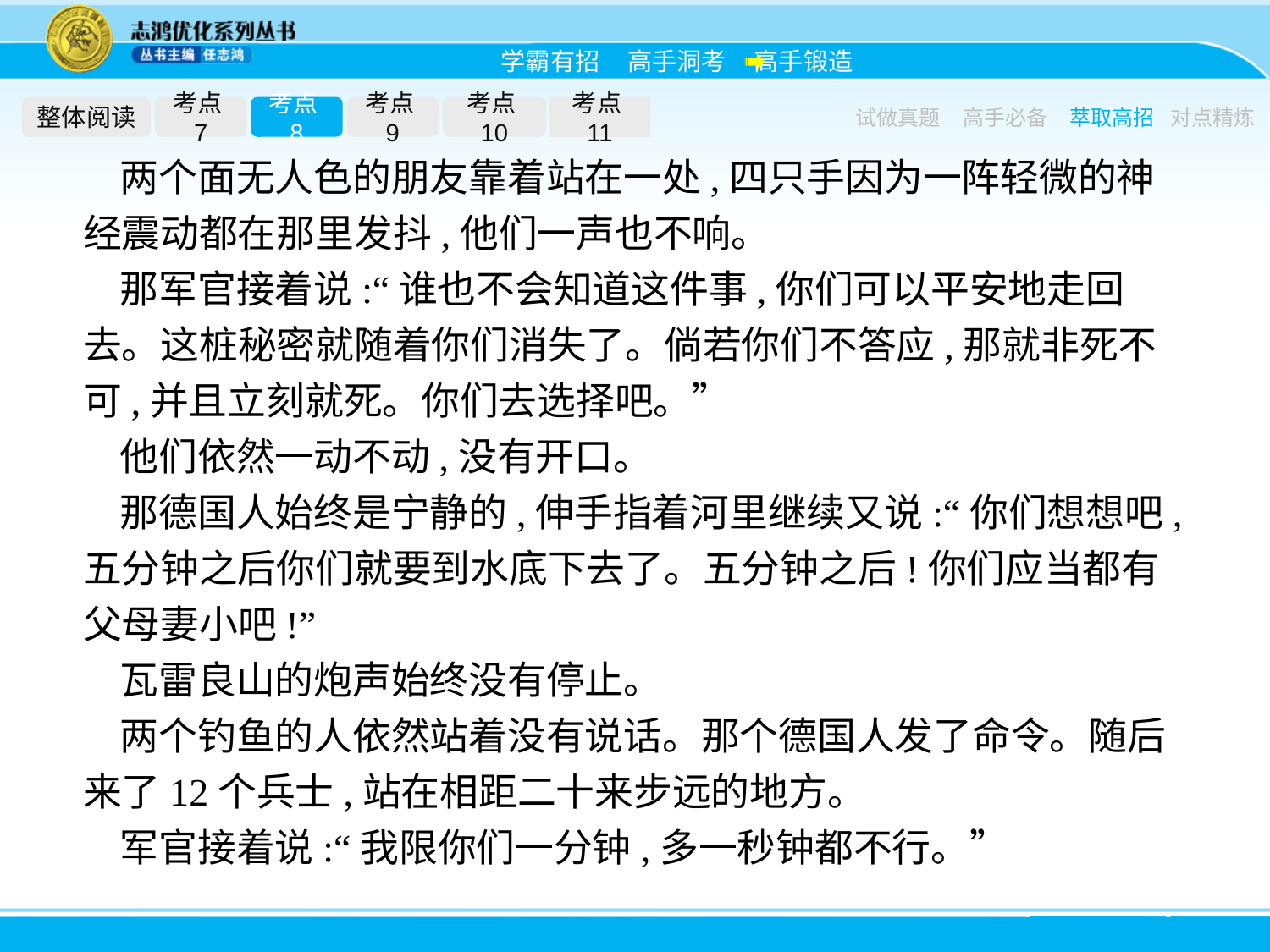

整体阅读
考点7
考点8
考点9
考点10
考点11
试做真题
高手必备
萃取高招
对点精炼
两个面无人色的朋友靠着站在一处,四只手因为一阵轻微的神经震动都在那里发抖,他们一声也不响。
那军官接着说:“谁也不会知道这件事,你们可以平安地走回去。这桩秘密就随着你们消失了。倘若你们不答应,那就非死不可,并且立刻就死。你们去选择吧。”
他们依然一动不动,没有开口。
那德国人始终是宁静的,伸手指着河里继续又说:“你们想想吧,五分钟之后你们就要到水底下去了。五分钟之后!你们应当都有父母妻小吧!”
瓦雷良山的炮声始终没有停止。
两个钓鱼的人依然站着没有说话。那个德国人发了命令。随后来了12个兵士,站在相距二十来步远的地方。
军官接着说:“我限你们一分钟,多一秒钟都不行。”